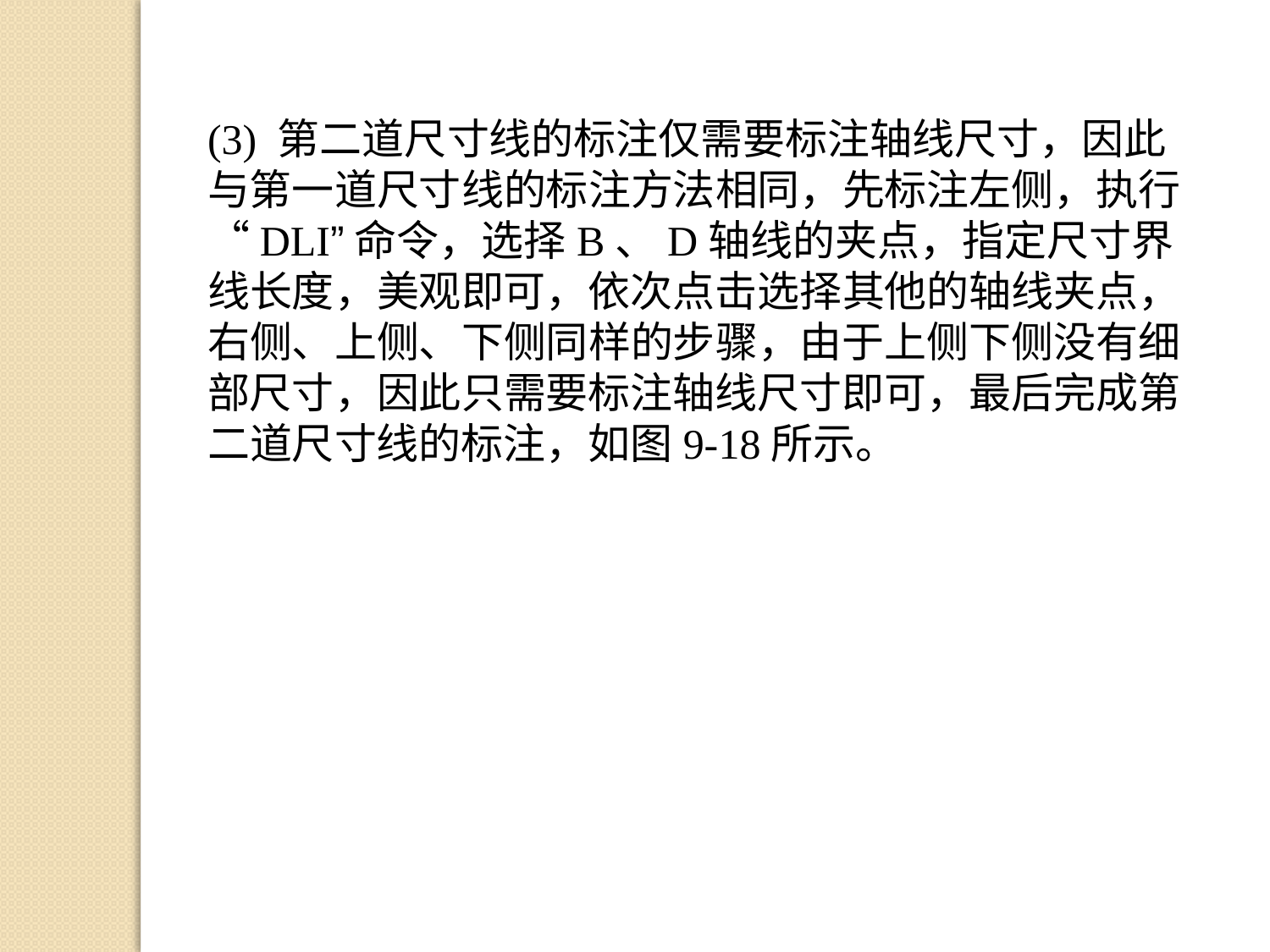

(3) 第二道尺寸线的标注仅需要标注轴线尺寸，因此与第一道尺寸线的标注方法相同，先标注左侧，执行“DLI”命令，选择B、D轴线的夹点，指定尺寸界线长度，美观即可，依次点击选择其他的轴线夹点，右侧、上侧、下侧同样的步骤，由于上侧下侧没有细部尺寸，因此只需要标注轴线尺寸即可，最后完成第二道尺寸线的标注，如图9-18所示。